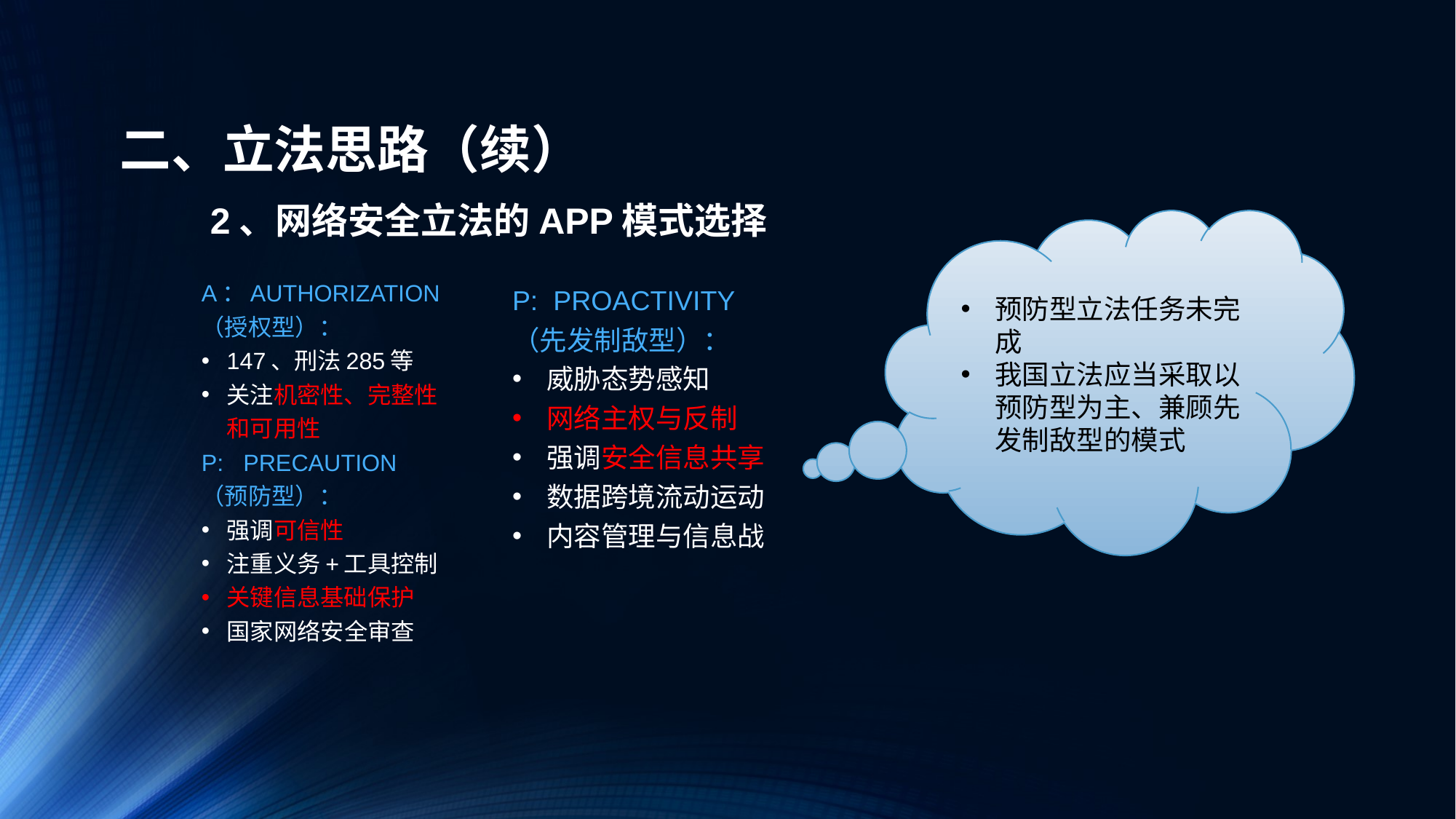

# 二、立法思路（续）
2、网络安全立法的APP模式选择
预防型立法任务未完成
我国立法应当采取以预防型为主、兼顾先发制敌型的模式
A：AUTHORIZATION （授权型）：
147、刑法285等
关注机密性、完整性和可用性
P:   PRECAUTION
（预防型）：
强调可信性
注重义务+工具控制
关键信息基础保护
国家网络安全审查

P:  PROACTIVITY
（先发制敌型）：
威胁态势感知
网络主权与反制
强调安全信息共享
数据跨境流动运动
内容管理与信息战